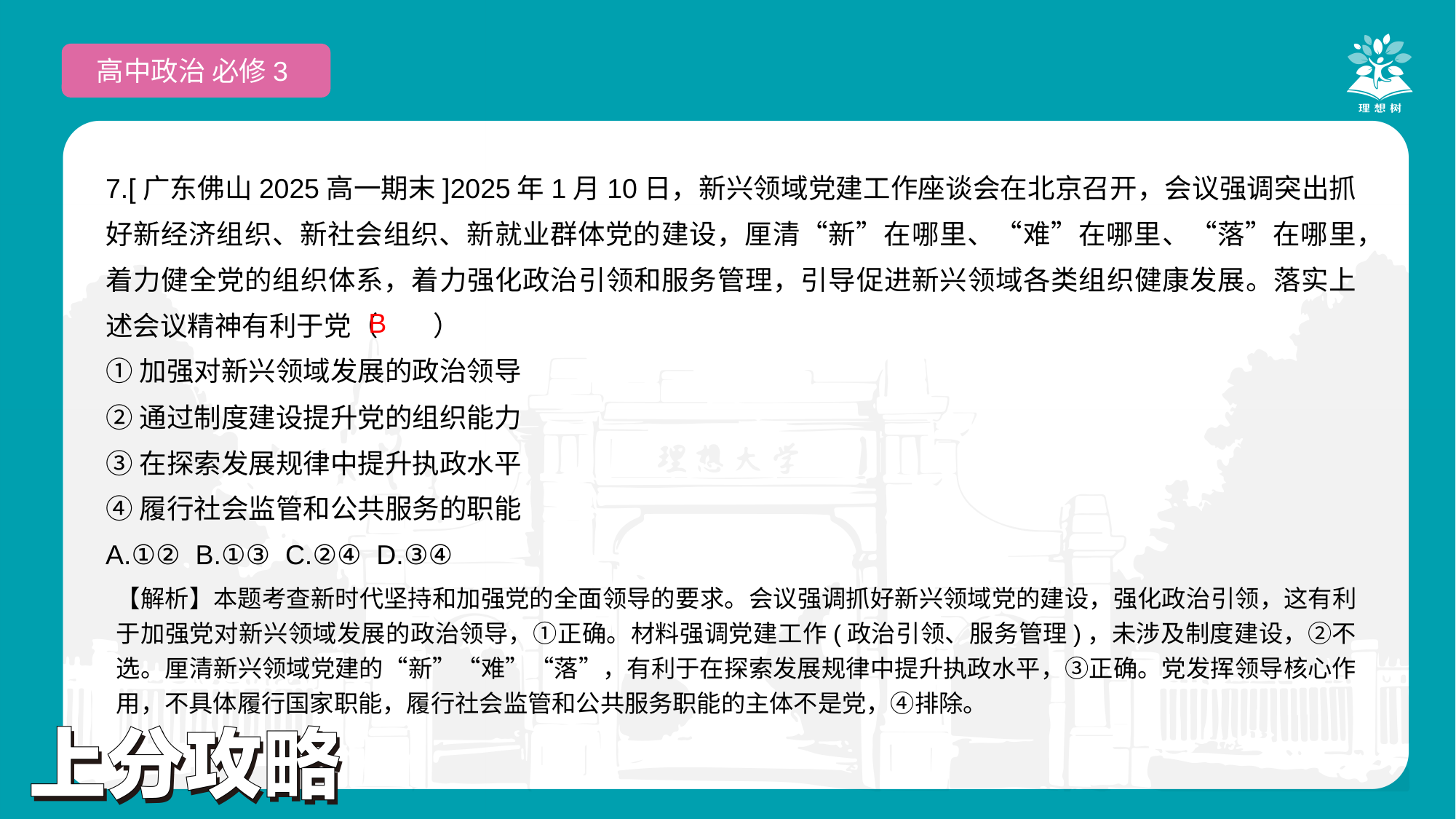

高中政治 必修3
7.[广东佛山2025高一期末]2025年1月10日，新兴领域党建工作座谈会在北京召开，会议强调突出抓好新经济组织、新社会组织、新就业群体党的建设，厘清“新”在哪里、“难”在哪里、“落”在哪里，着力健全党的组织体系，着力强化政治引领和服务管理，引导促进新兴领域各类组织健康发展。落实上述会议精神有利于党（　　）
①加强对新兴领域发展的政治领导
②通过制度建设提升党的组织能力
③在探索发展规律中提升执政水平
④履行社会监管和公共服务的职能
A.①②  B.①③  C.②④  D.③④
 B
【解析】本题考查新时代坚持和加强党的全面领导的要求。会议强调抓好新兴领域党的建设，强化政治引领，这有利于加强党对新兴领域发展的政治领导，①正确。材料强调党建工作(政治引领、服务管理)，未涉及制度建设，②不选。厘清新兴领域党建的“新”“难”“落”，有利于在探索发展规律中提升执政水平，③正确。党发挥领导核心作用，不具体履行国家职能，履行社会监管和公共服务职能的主体不是党，④排除。